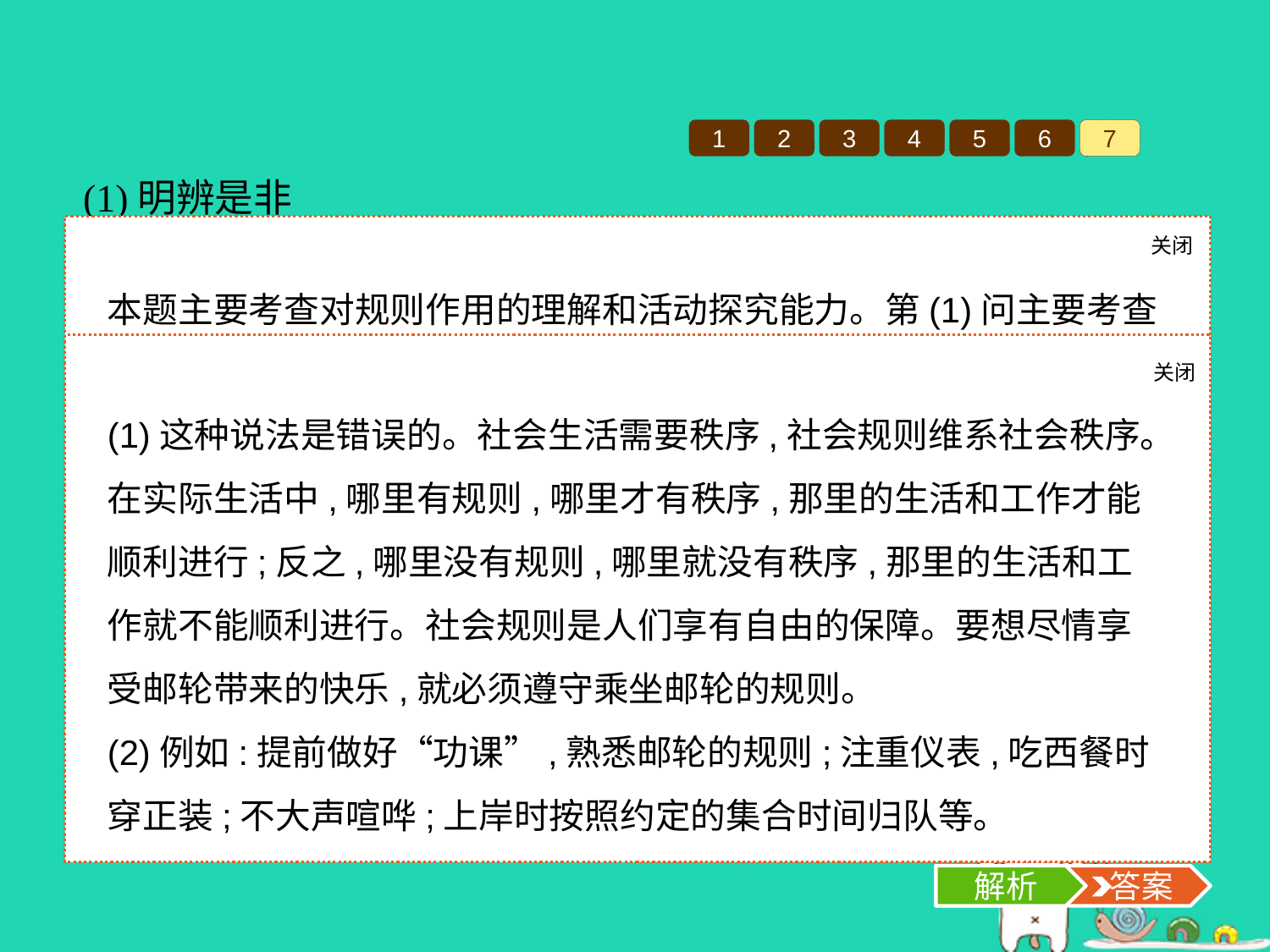

1
2
3
4
5
6
7
(1)明辨是非
在活动过程中,李明说:“旅游就是为了放松,我想怎么做就怎么做,无须在意那些规则。”对此,学习团队的同学展开了讨论。对这种说法,你有什么看法?
(2)请你支招
在报道中,记者提到了许多“囧事”。例如:穿着背心拖鞋去西餐厅吃饭或参加晚宴;晚宴上有表演,只要演员上台,许多游客就一窝蜂冲上去照相,演员根本无法正常演出。
为尽享邮轮这种旅行方式的魅力,请你为游客支招。

关闭
解析

本题主要考查对规则作用的理解和活动探究能力。第(1)问主要考查规则与秩序的关系,可结合所学知识回答。第(2)问为开放类试题,答案只要言之有理即可。

关闭
解析
  答案

(1)这种说法是错误的。社会生活需要秩序,社会规则维系社会秩序。在实际生活中,哪里有规则,哪里才有秩序,那里的生活和工作才能顺利进行;反之,哪里没有规则,哪里就没有秩序,那里的生活和工作就不能顺利进行。社会规则是人们享有自由的保障。要想尽情享受邮轮带来的快乐,就必须遵守乘坐邮轮的规则。
(2)例如:提前做好“功课”,熟悉邮轮的规则;注重仪表,吃西餐时穿正装;不大声喧哗;上岸时按照约定的集合时间归队等。
解析
  答案